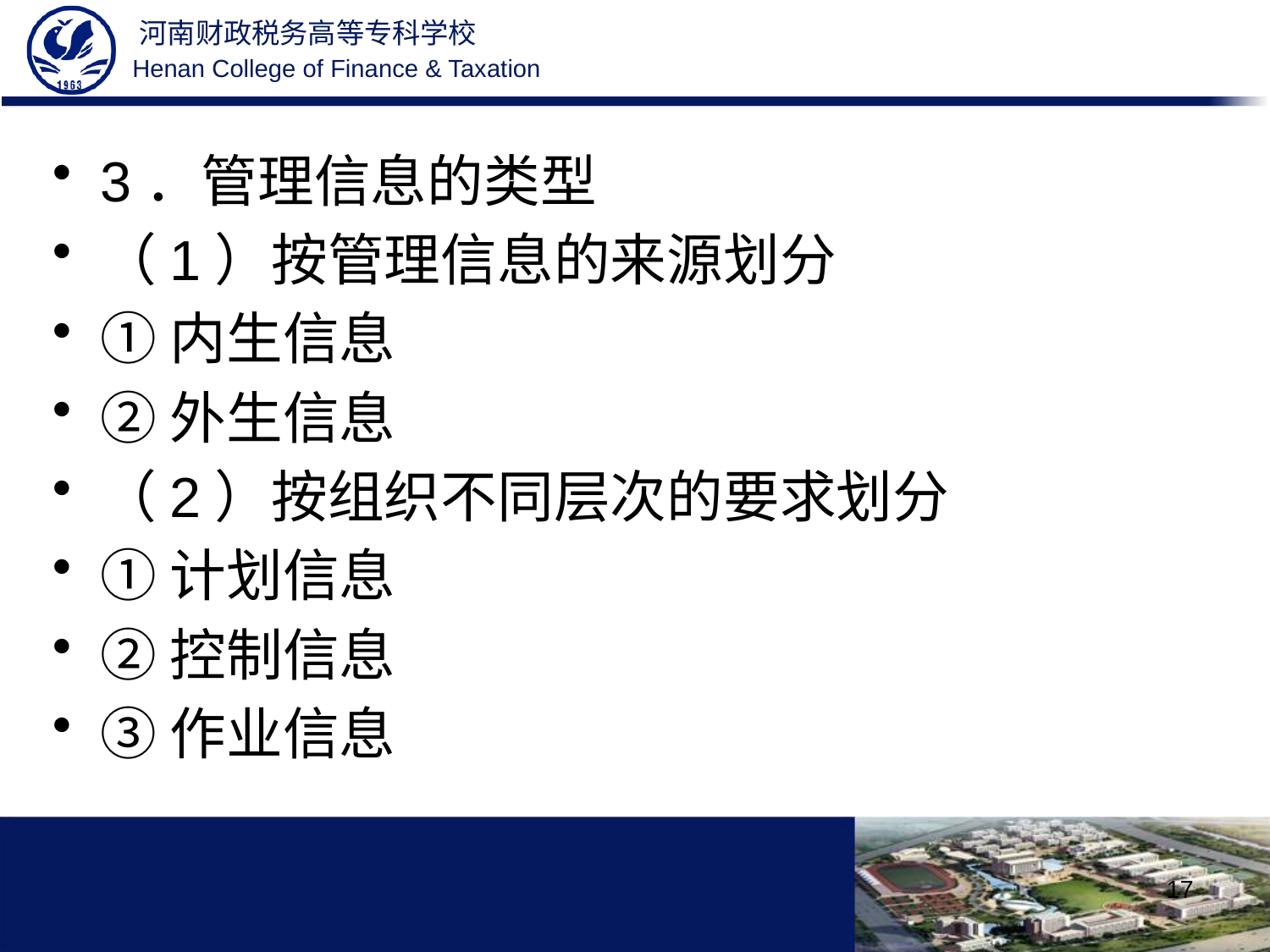

3．管理信息的类型
（1）按管理信息的来源划分
①内生信息
②外生信息
（2）按组织不同层次的要求划分
①计划信息
②控制信息
③作业信息

17